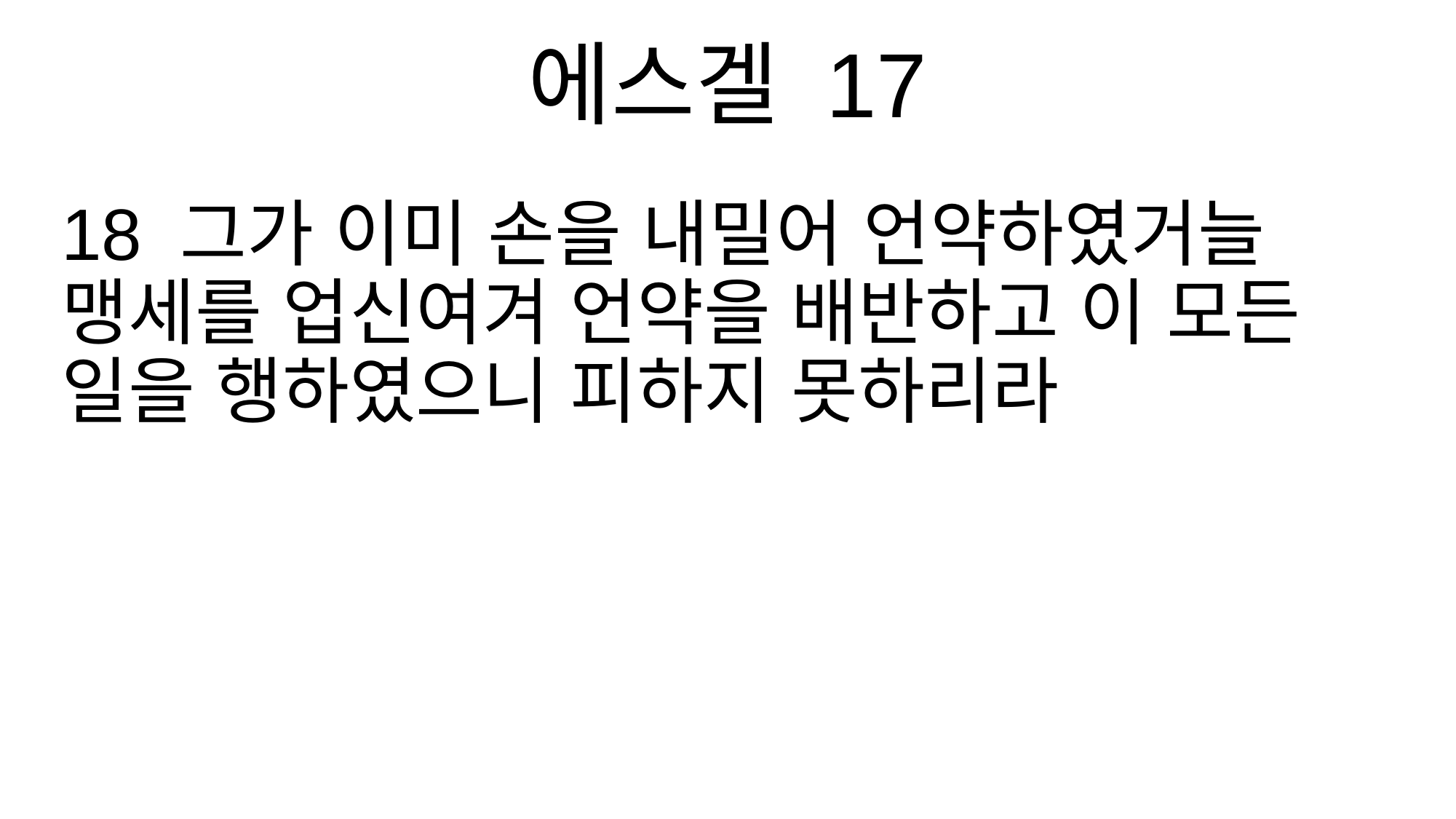

에스겔 17
18 그가 이미 손을 내밀어 언약하였거늘 맹세를 업신여겨 언약을 배반하고 이 모든 일을 행하였으니 피하지 못하리라